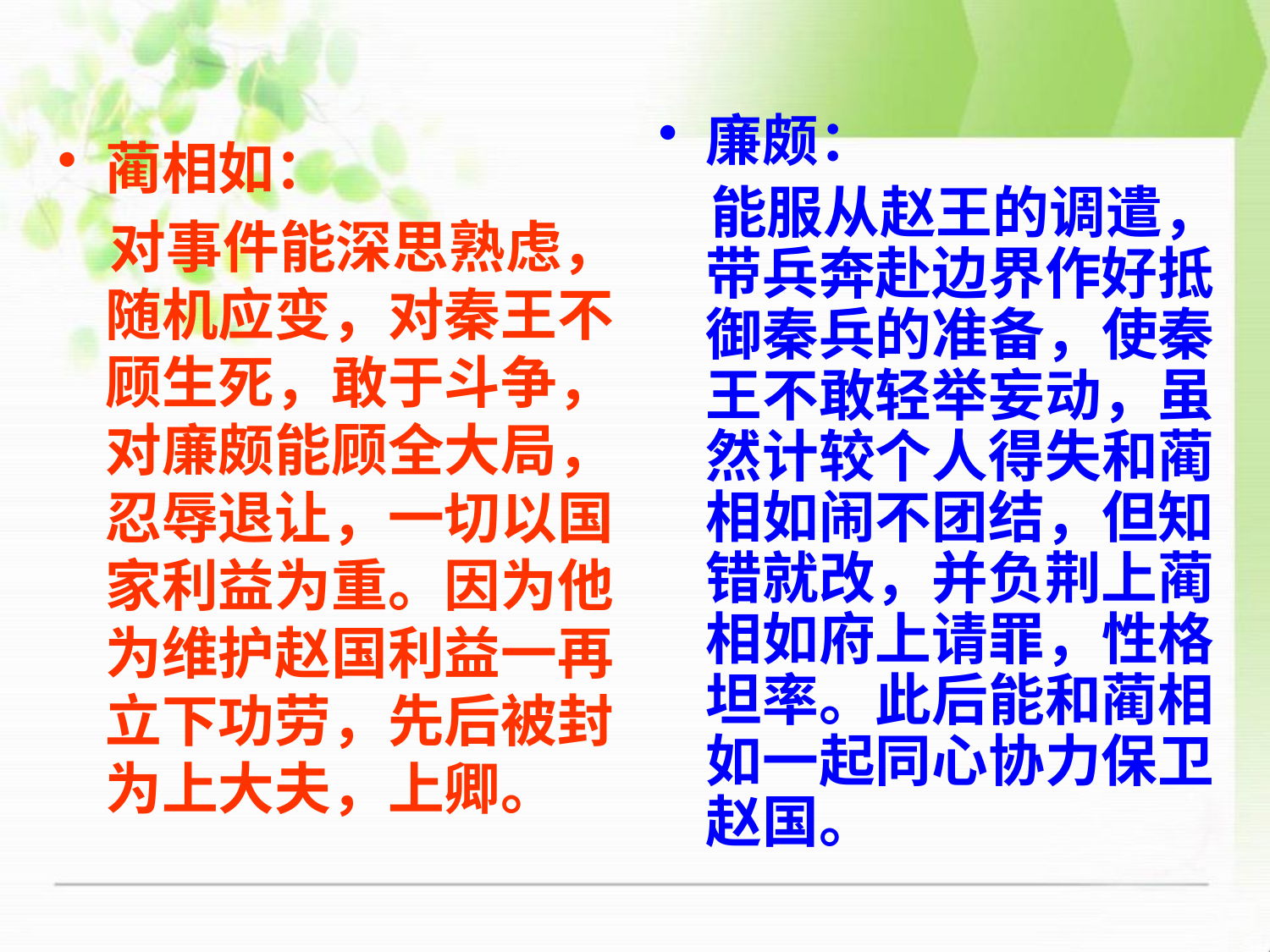

廉颇：
   能服从赵王的调遣，带兵奔赴边界作好抵御秦兵的准备，使秦王不敢轻举妄动，虽然计较个人得失和蔺相如闹不团结，但知错就改，并负荆上蔺相如府上请罪，性格坦率。此后能和蔺相如一起同心协力保卫赵国。
蔺相如：
   对事件能深思熟虑，随机应变，对秦王不顾生死，敢于斗争，对廉颇能顾全大局，忍辱退让，一切以国家利益为重。因为他为维护赵国利益一再立下功劳，先后被封为上大夫，上卿。